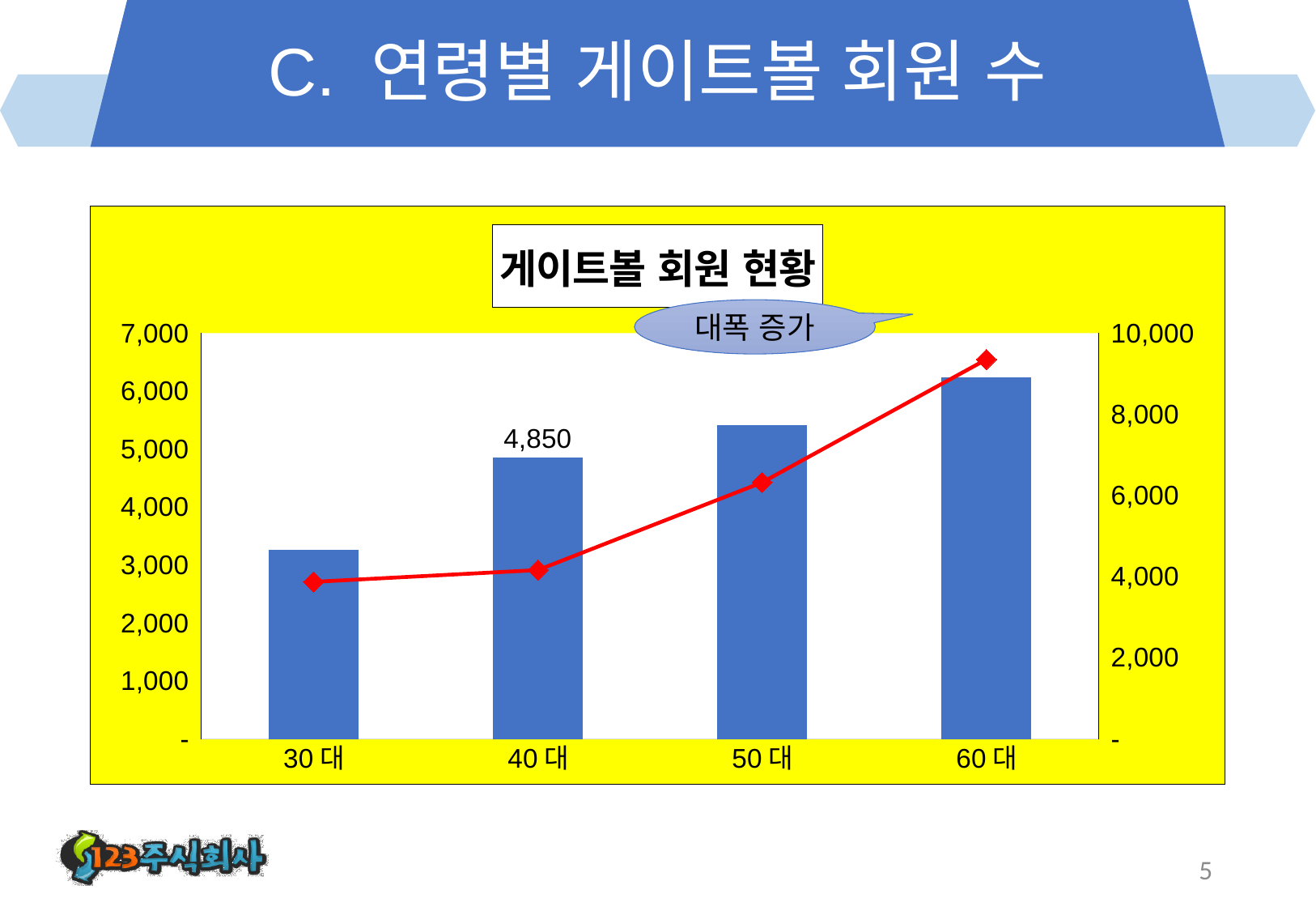

# C. 연령별 게이트볼 회원 수

### Chart: 게이트볼 회원 현황

| Category | 2023년 | 2024년 |
|---|---|---|
| 30대 | 3260.0 | 3870.0 |
| 40대 | 4850.0 | 4160.0 |
| 50대 | 5410.0 | 6320.0 |
| 60대 | 6230.0 | 9350.0 |
대폭 증가
5